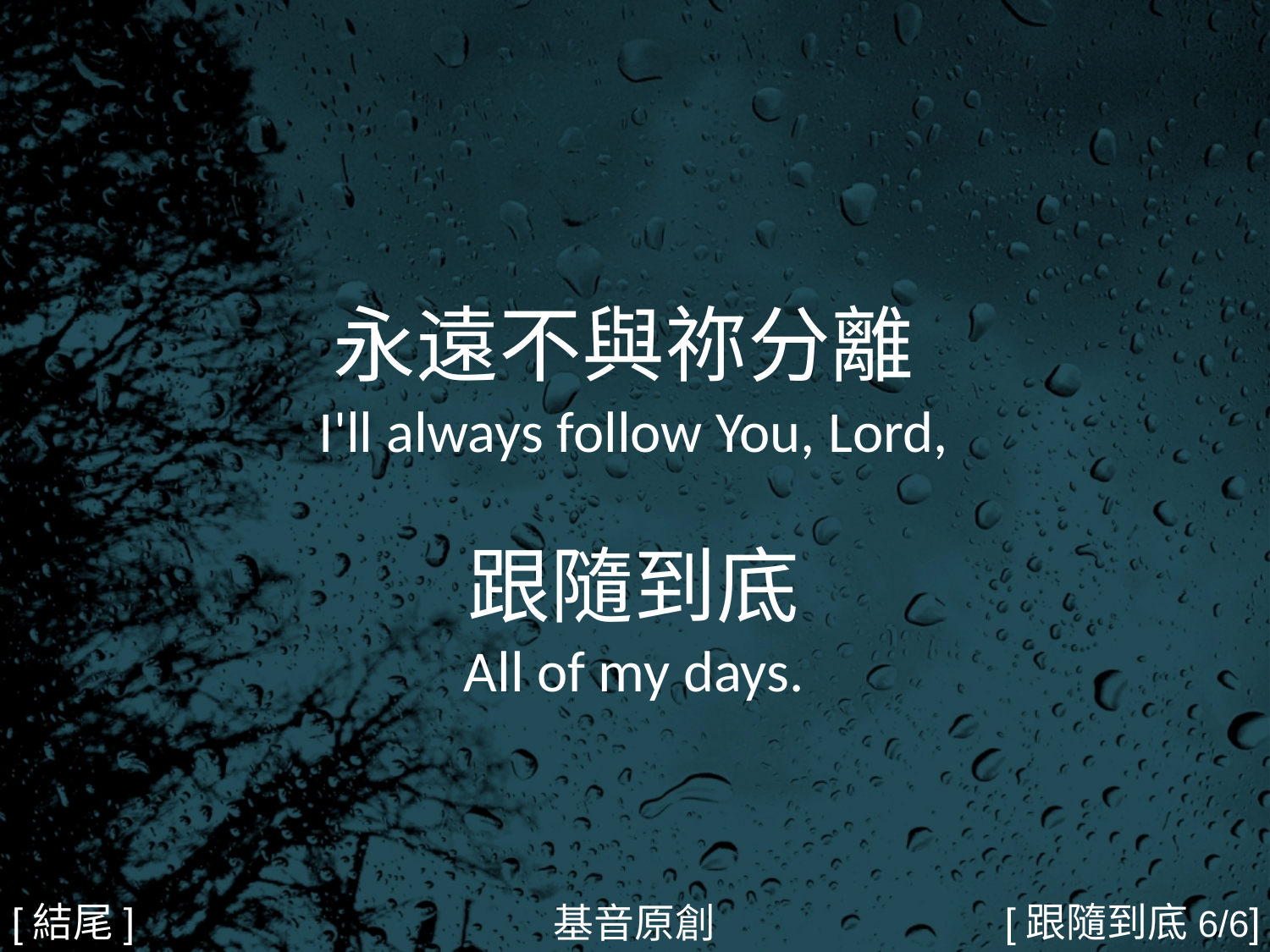

永遠不與祢分離
I'll always follow You, Lord,

跟隨到底
All of my days.

#

[結尾]
[跟隨到底6/6]
基音原創